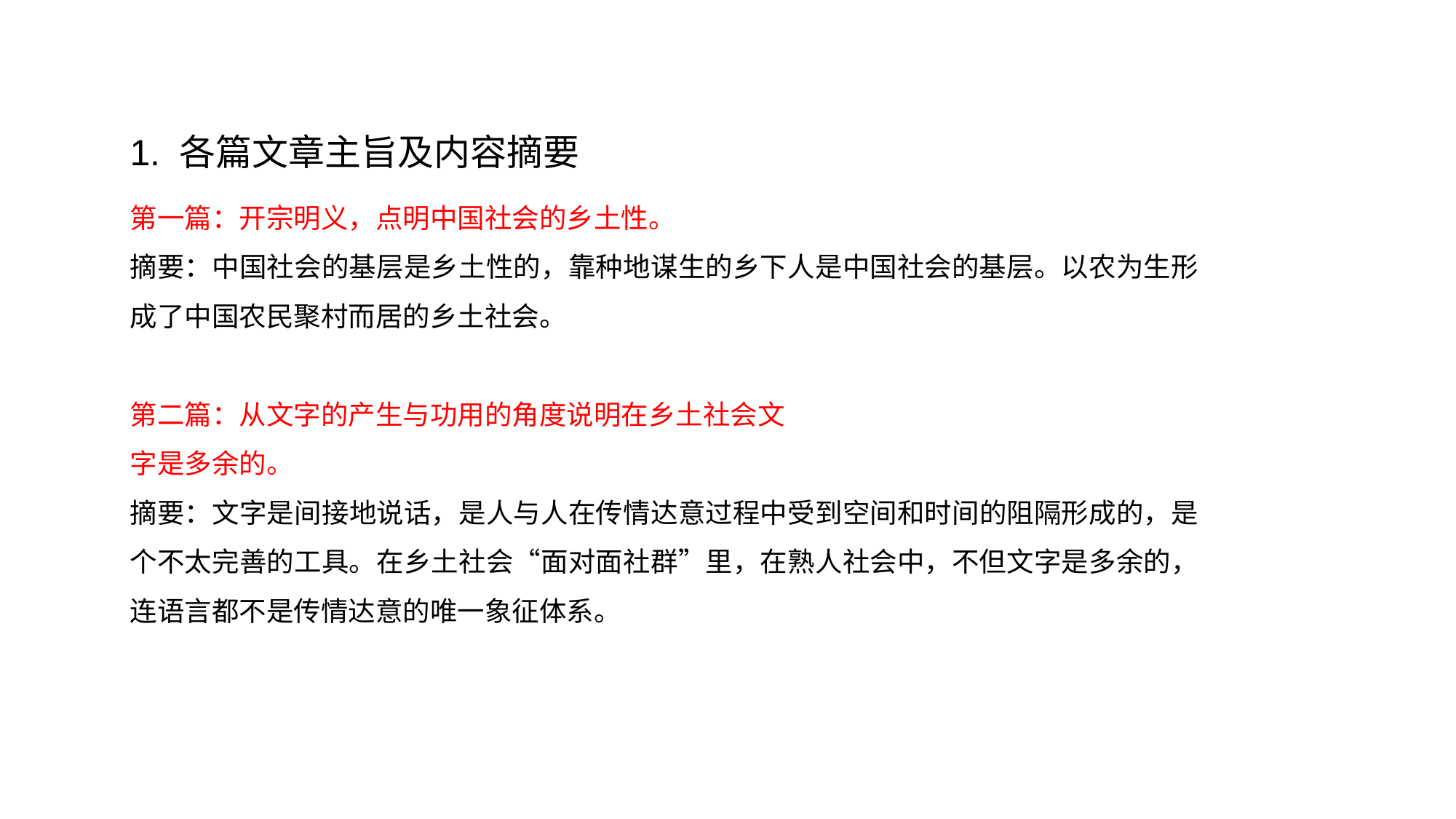

1. 各篇文章主旨及内容摘要
第一篇：开宗明义，点明中国社会的乡土性。
摘要：中国社会的基层是乡土性的，靠种地谋生的乡下人是中国社会的基层。以农为生形成了中国农民聚村而居的乡土社会。

第二篇：从文字的产生与功用的角度说明在乡土社会文
字是多余的。
摘要：文字是间接地说话，是人与人在传情达意过程中受到空间和时间的阻隔形成的，是个不太完善的工具。在乡土社会“面对面社群”里，在熟人社会中，不但文字是多余的，连语言都不是传情达意的唯一象征体系。